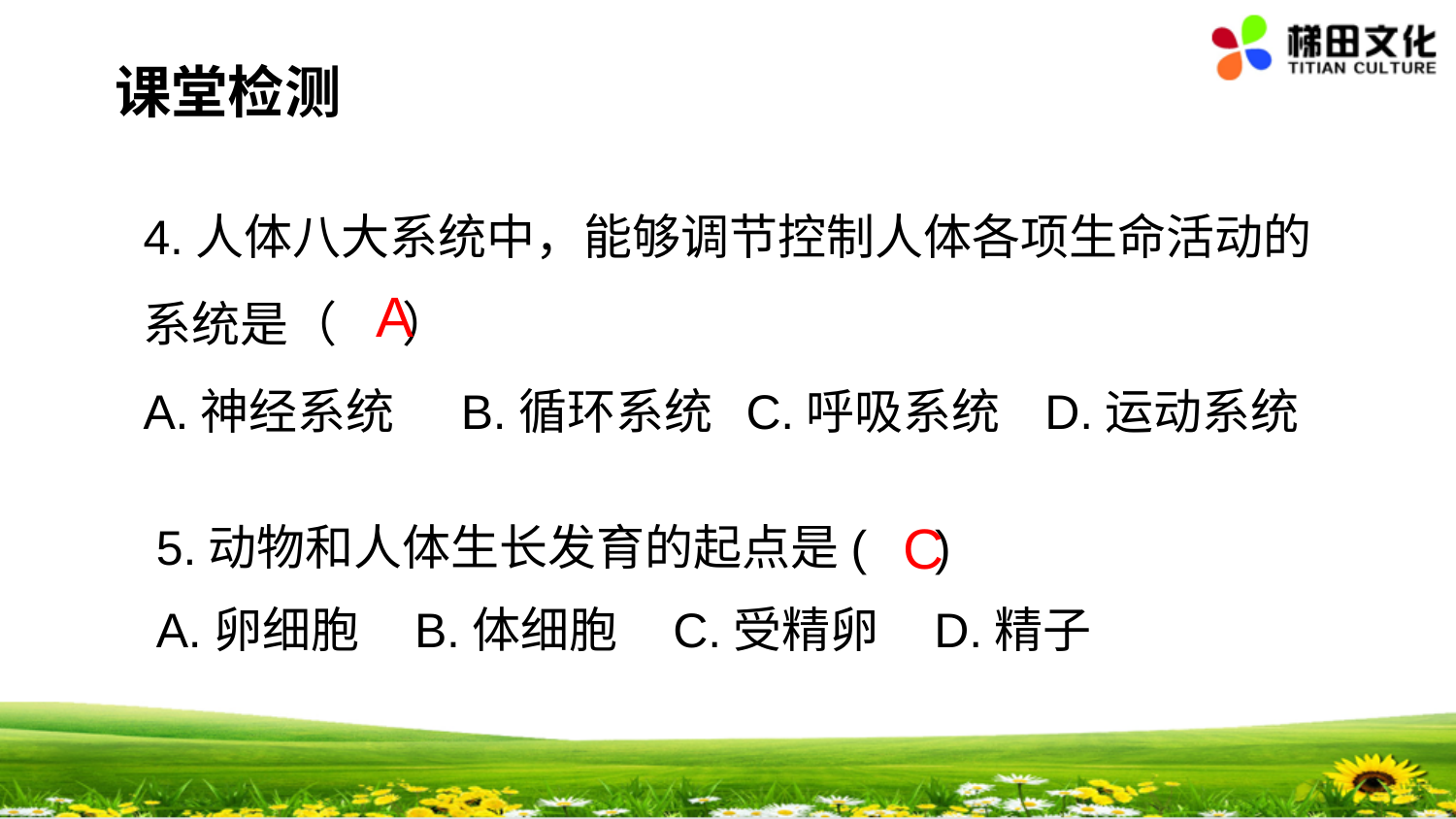

#
课堂检测
4.人体八大系统中，能够调节控制人体各项生命活动的系统是（      ）
A.神经系统     B.循环系统  C.呼吸系统   D.运动系统
A
C
5.动物和人体生长发育的起点是(     )
A.卵细胞    B.体细胞    C.受精卵    D.精子